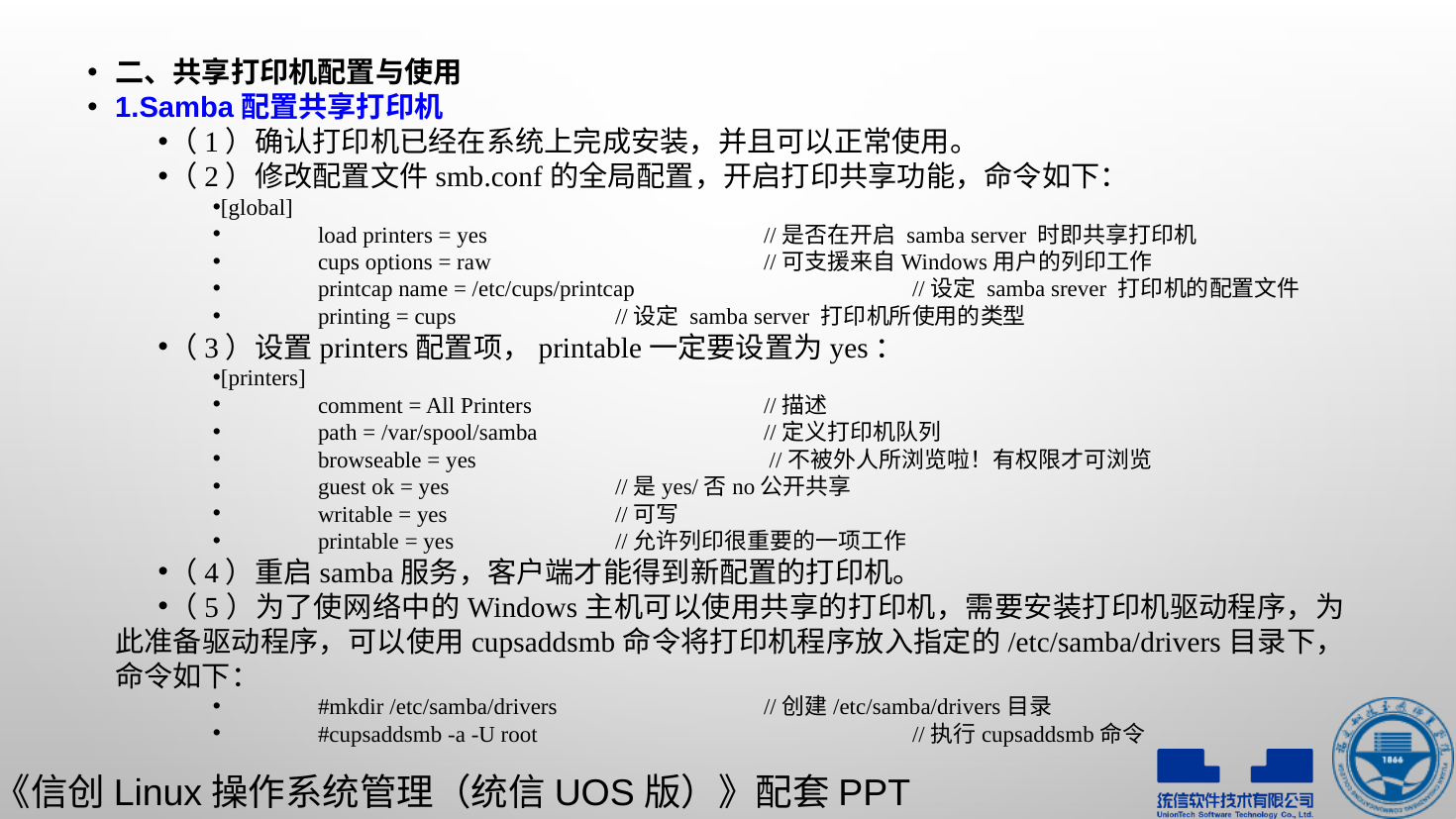

二、共享打印机配置与使用
1.Samba配置共享打印机
（1）确认打印机已经在系统上完成安装，并且可以正常使用。
（2）修改配置文件smb.conf的全局配置，开启打印共享功能，命令如下：
[global]
	load printers = yes		//是否在开启 samba server 时即共享打印机
	cups options = raw		//可支援来自Windows用户的列印工作
	printcap name = /etc/cups/printcap		//设定 samba srever 打印机的配置文件
	printing = cups		//设定 samba server 打印机所使用的类型
（3）设置printers配置项，printable一定要设置为yes：
[printers]
	comment = All Printers		//描述
	path = /var/spool/samba		//定义打印机队列
	browseable = yes		 //不被外人所浏览啦！有权限才可浏览
	guest ok = yes		//是yes/否no公开共享
	writable = yes		//可写
	printable = yes		//允许列印很重要的一项工作
（4）重启samba服务，客户端才能得到新配置的打印机。
（5）为了使网络中的Windows主机可以使用共享的打印机，需要安装打印机驱动程序，为此准备驱动程序，可以使用cupsaddsmb命令将打印机程序放入指定的/etc/samba/drivers目录下，命令如下：
	#mkdir /etc/samba/drivers		//创建/etc/samba/drivers目录
	#cupsaddsmb -a -U root			//执行cupsaddsmb命令